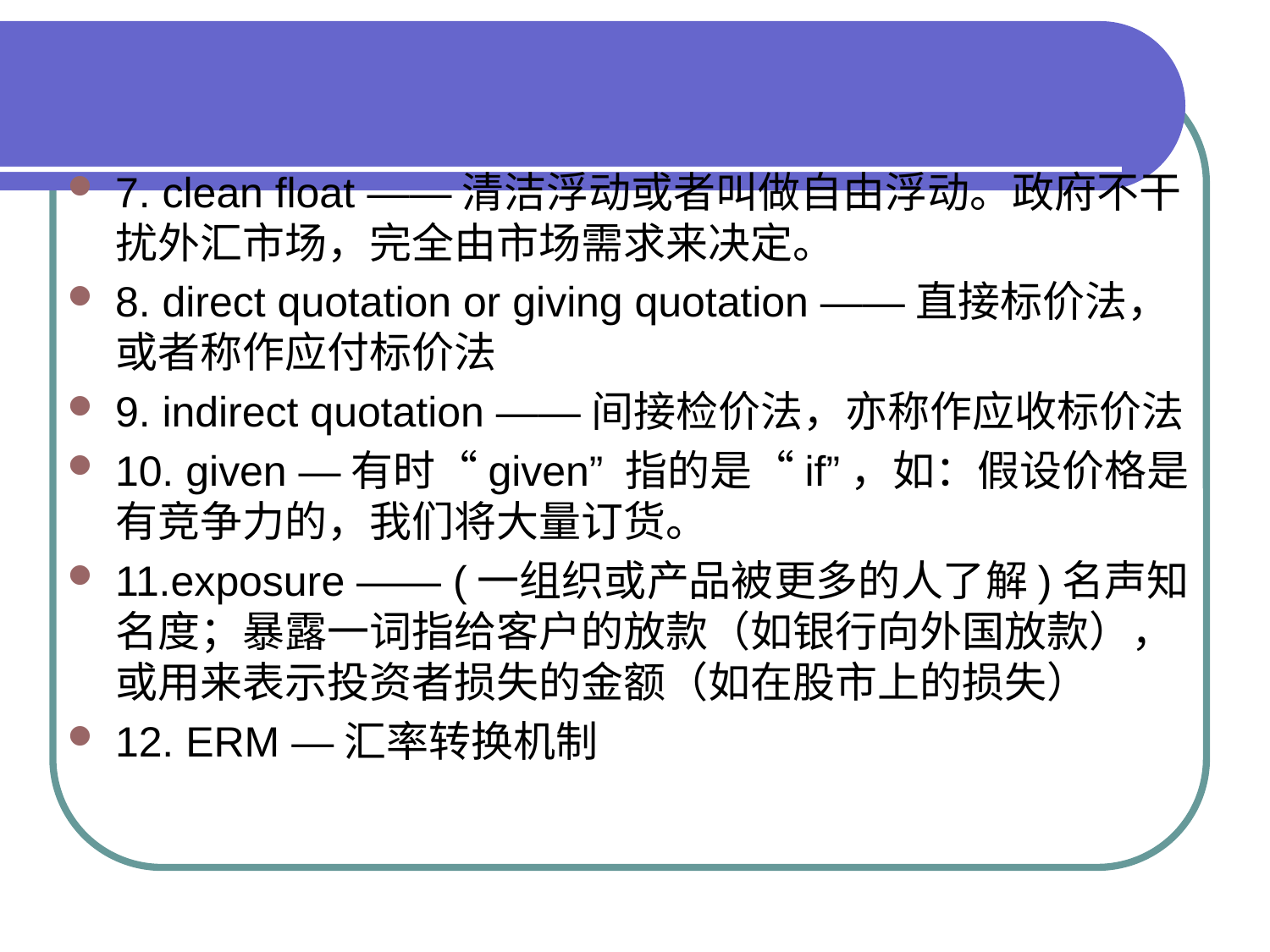

#
7. clean float ——清洁浮动或者叫做自由浮动。政府不干扰外汇市场，完全由市场需求来决定。
8. direct quotation or giving quotation ——直接标价法，或者称作应付标价法
9. indirect quotation ——间接检价法，亦称作应收标价法
10. given —有时“given” 指的是“if”，如：假设价格是有竞争力的，我们将大量订货。
11.exposure —— (一组织或产品被更多的人了解)名声知名度；暴露一词指给客户的放款（如银行向外国放款），或用来表示投资者损失的金额（如在股市上的损失）
12. ERM —汇率转换机制